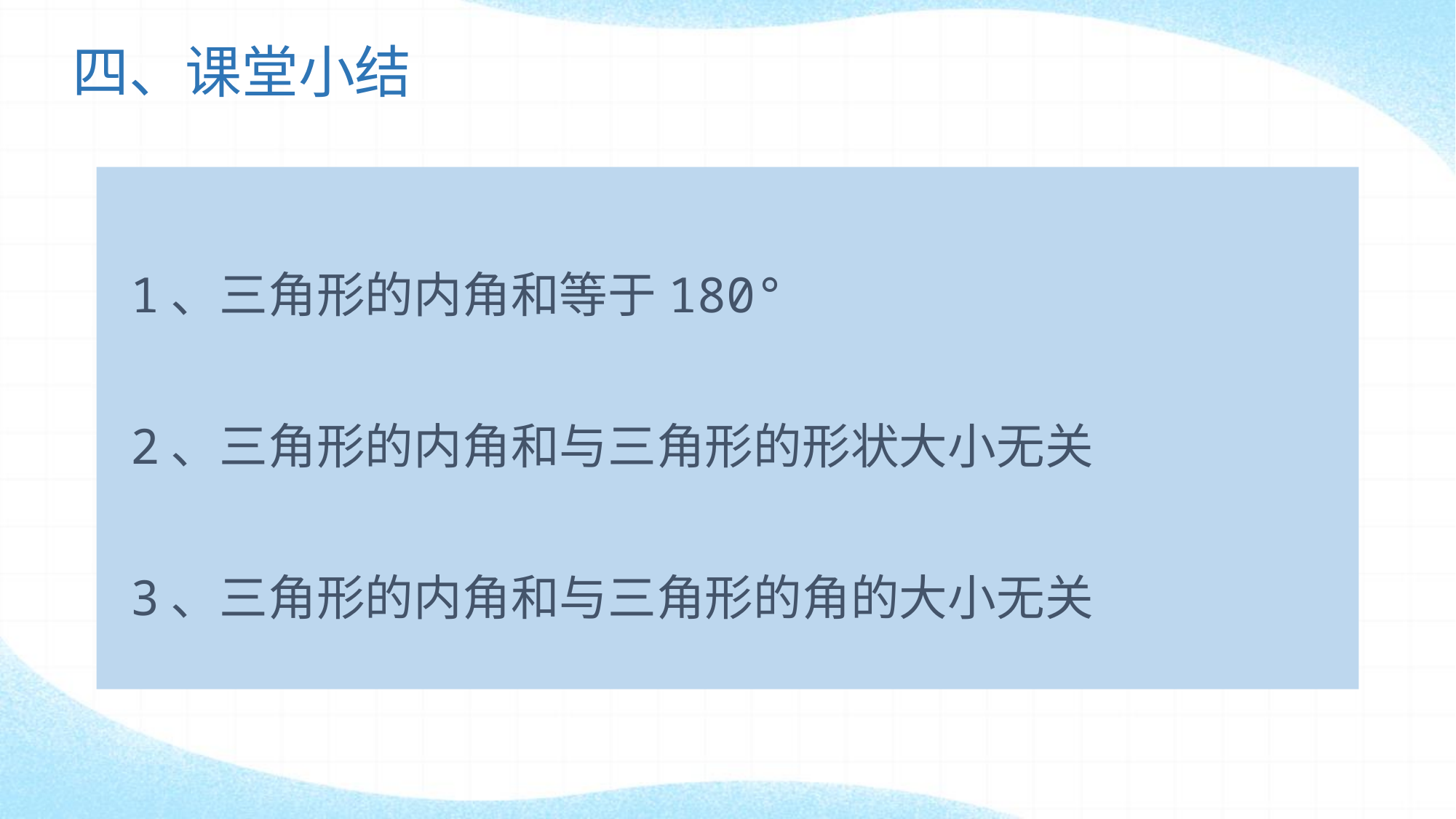

# 四、课堂小结

1、三角形的内角和等于180°

2、三角形的内角和与三角形的形状大小无关

3、三角形的内角和与三角形的角的大小无关